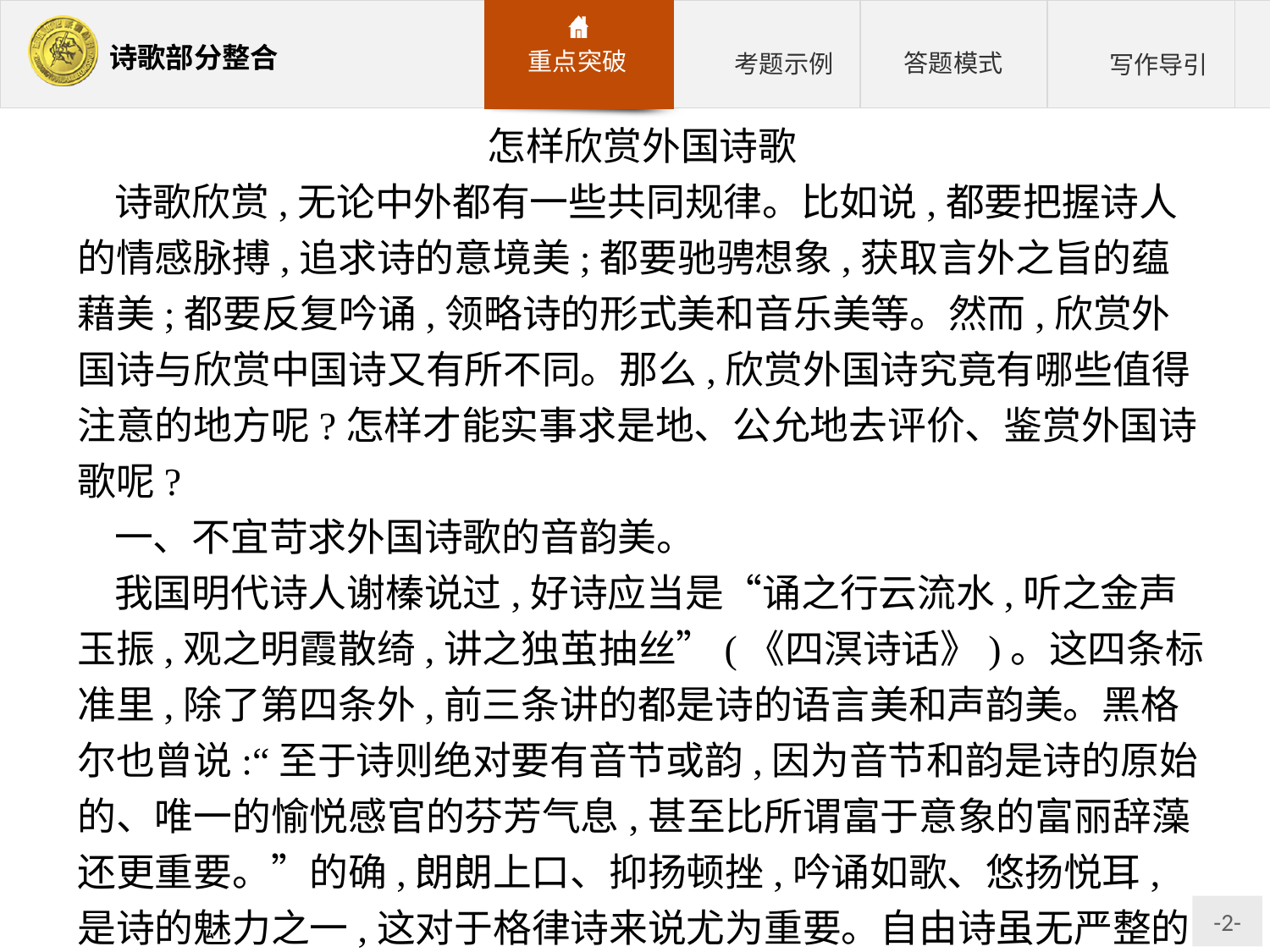

怎样欣赏外国诗歌
诗歌欣赏,无论中外都有一些共同规律。比如说,都要把握诗人的情感脉搏,追求诗的意境美;都要驰骋想象,获取言外之旨的蕴藉美;都要反复吟诵,领略诗的形式美和音乐美等。然而,欣赏外国诗与欣赏中国诗又有所不同。那么,欣赏外国诗究竟有哪些值得注意的地方呢?怎样才能实事求是地、公允地去评价、鉴赏外国诗歌呢?
一、不宜苛求外国诗歌的音韵美。
我国明代诗人谢榛说过,好诗应当是“诵之行云流水,听之金声玉振,观之明霞散绮,讲之独茧抽丝”(《四溟诗话》)。这四条标准里,除了第四条外,前三条讲的都是诗的语言美和声韵美。黑格尔也曾说:“至于诗则绝对要有音节或韵,因为音节和韵是诗的原始的、唯一的愉悦感官的芬芳气息,甚至比所谓富于意象的富丽辞藻还更重要。”的确,朗朗上口、抑扬顿挫,吟诵如歌、悠扬悦耳,是诗的魅力之一,这对于格律诗来说尤为重要。自由诗虽无严整的格律,但仍需用别种方式体现出它的语言美和声韵美。